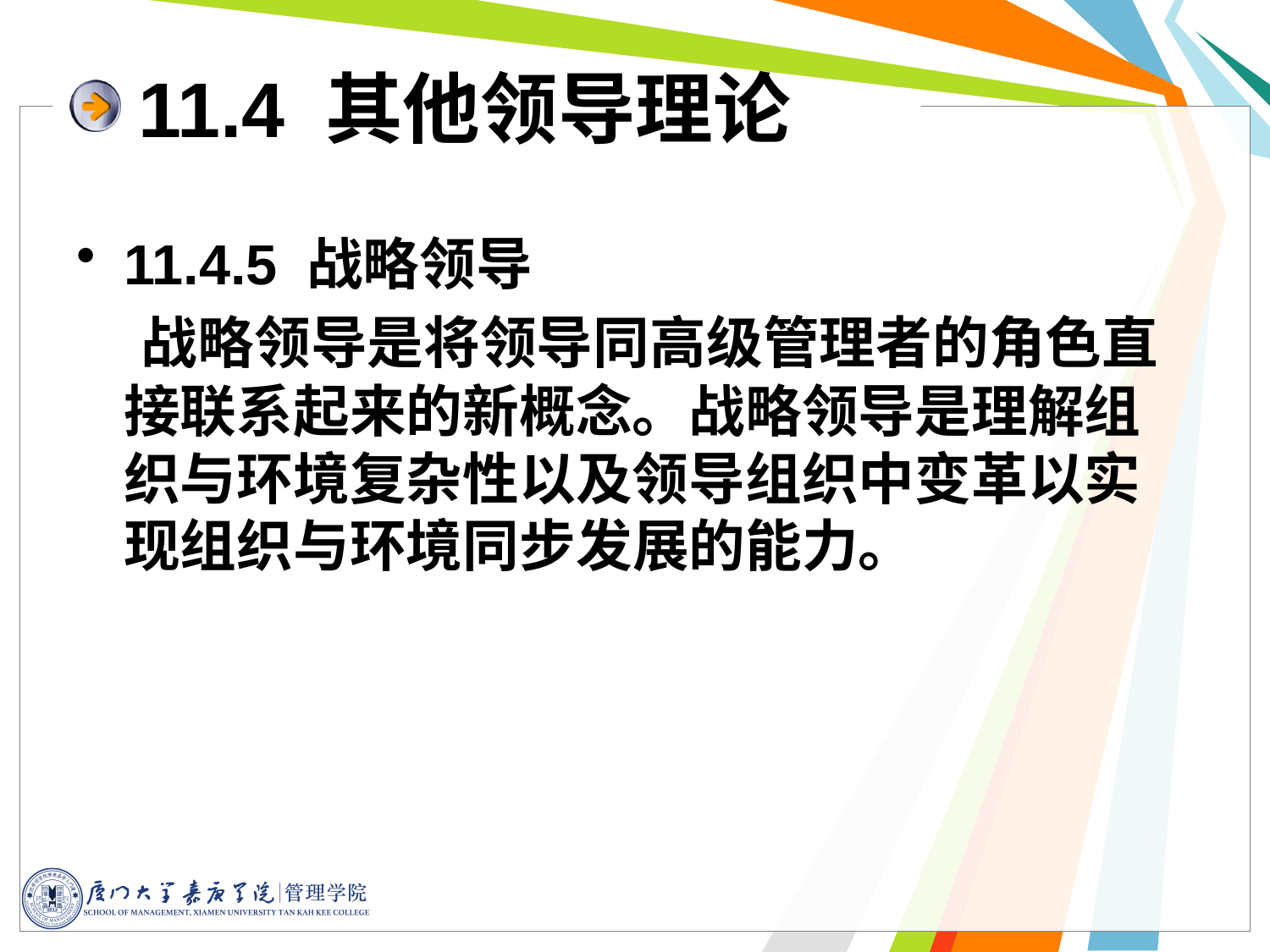

11.4 其他领导理论
11.4.5 战略领导
    战略领导是将领导同高级管理者的角色直接联系起来的新概念。战略领导是理解组织与环境复杂性以及领导组织中变革以实现组织与环境同步发展的能力。